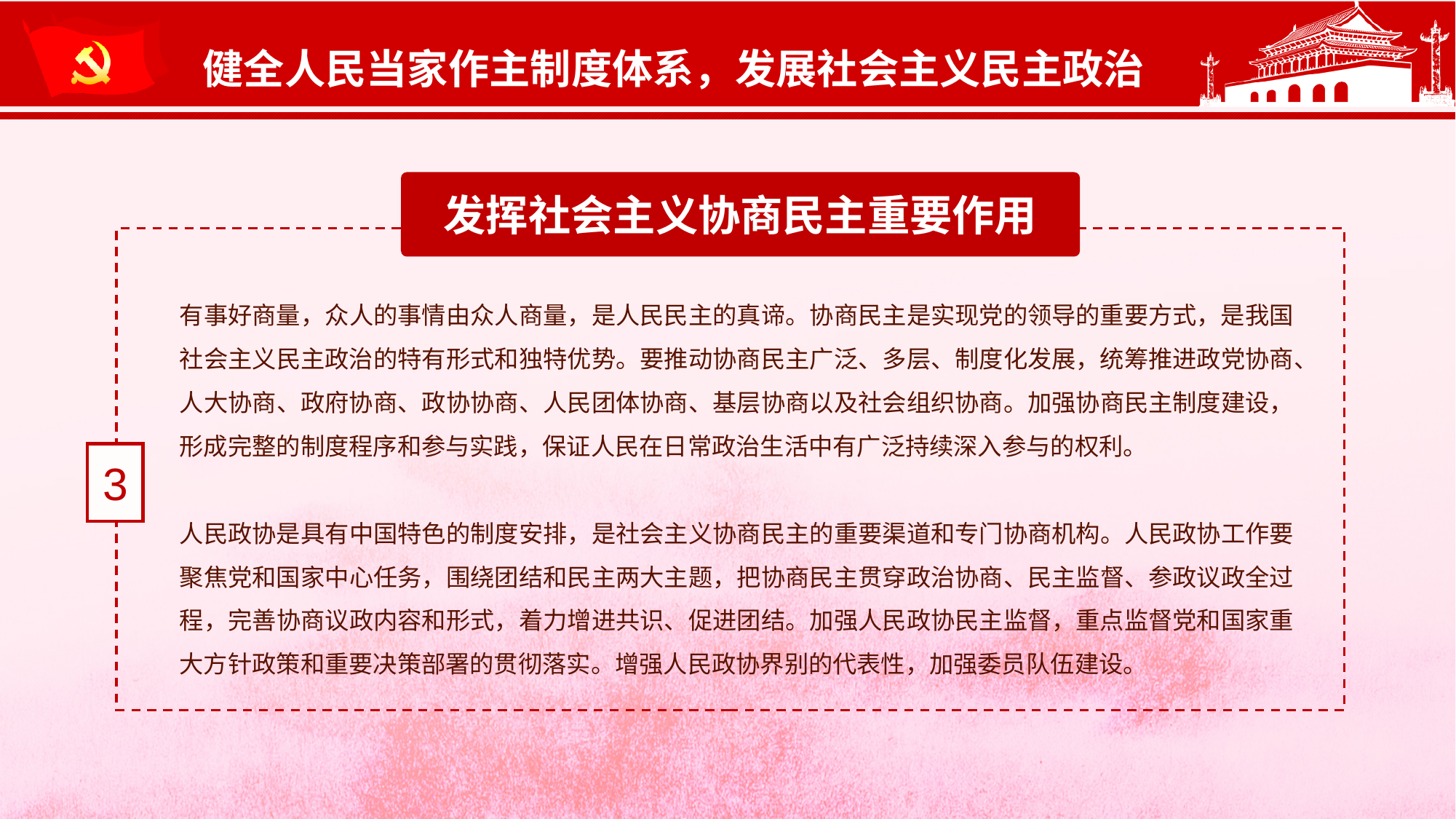

健全人民当家作主制度体系，发展社会主义民主政治

发挥社会主义协商民主重要作用

有事好商量，众人的事情由众人商量，是人民民主的真谛。协商民主是实现党的领导的重要方式，是我国社会主义民主政治的特有形式和独特优势。要推动协商民主广泛、多层、制度化发展，统筹推进政党协商、人大协商、政府协商、政协协商、人民团体协商、基层协商以及社会组织协商。加强协商民主制度建设，形成完整的制度程序和参与实践，保证人民在日常政治生活中有广泛持续深入参与的权利。

人民政协是具有中国特色的制度安排，是社会主义协商民主的重要渠道和专门协商机构。人民政协工作要聚焦党和国家中心任务，围绕团结和民主两大主题，把协商民主贯穿政治协商、民主监督、参政议政全过程，完善协商议政内容和形式，着力增进共识、促进团结。加强人民政协民主监督，重点监督党和国家重大方针政策和重要决策部署的贯彻落实。增强人民政协界别的代表性，加强委员队伍建设。
3